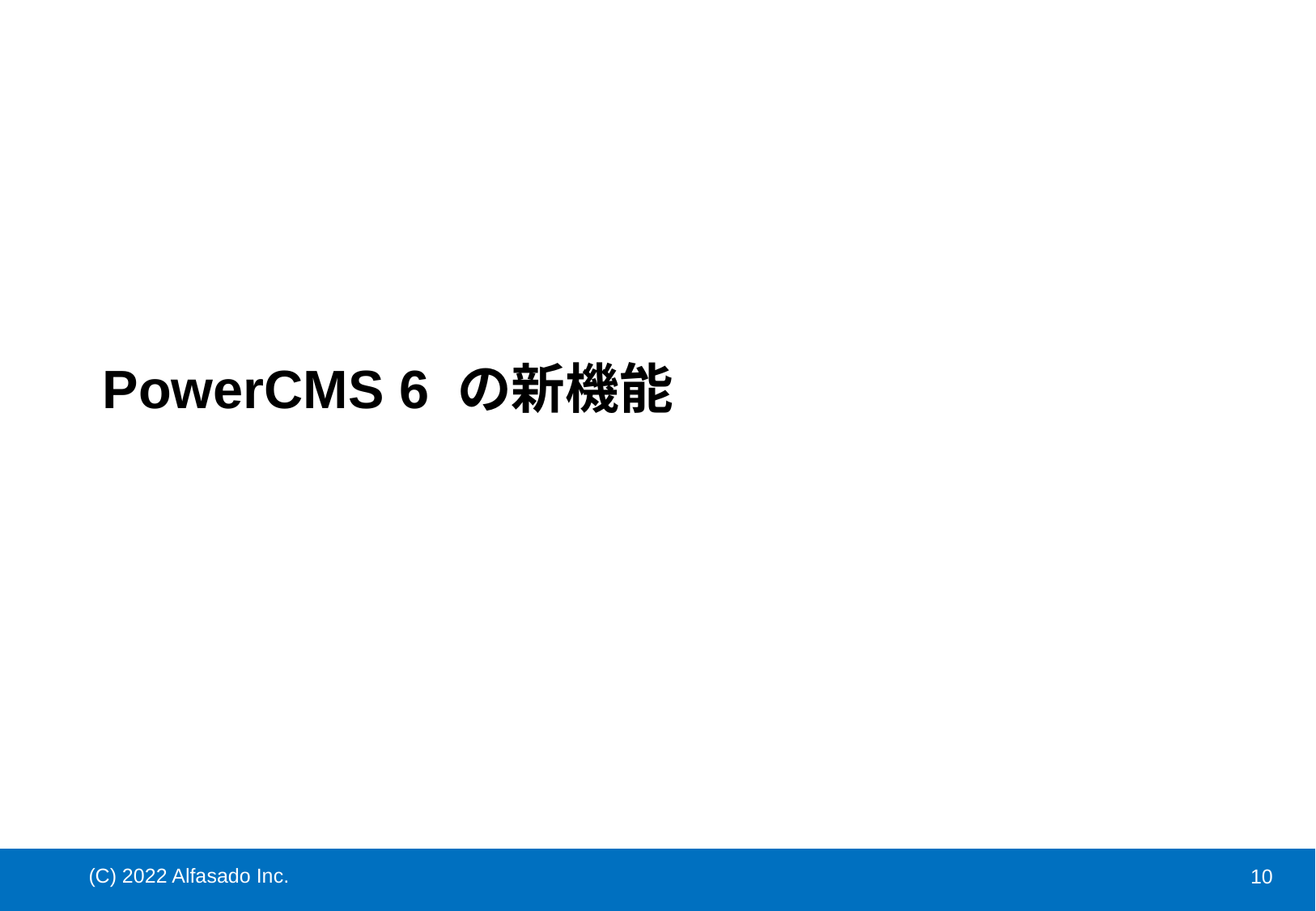

# PowerCMS 6 の新機能
(C) 2022 Alfasado Inc.
10